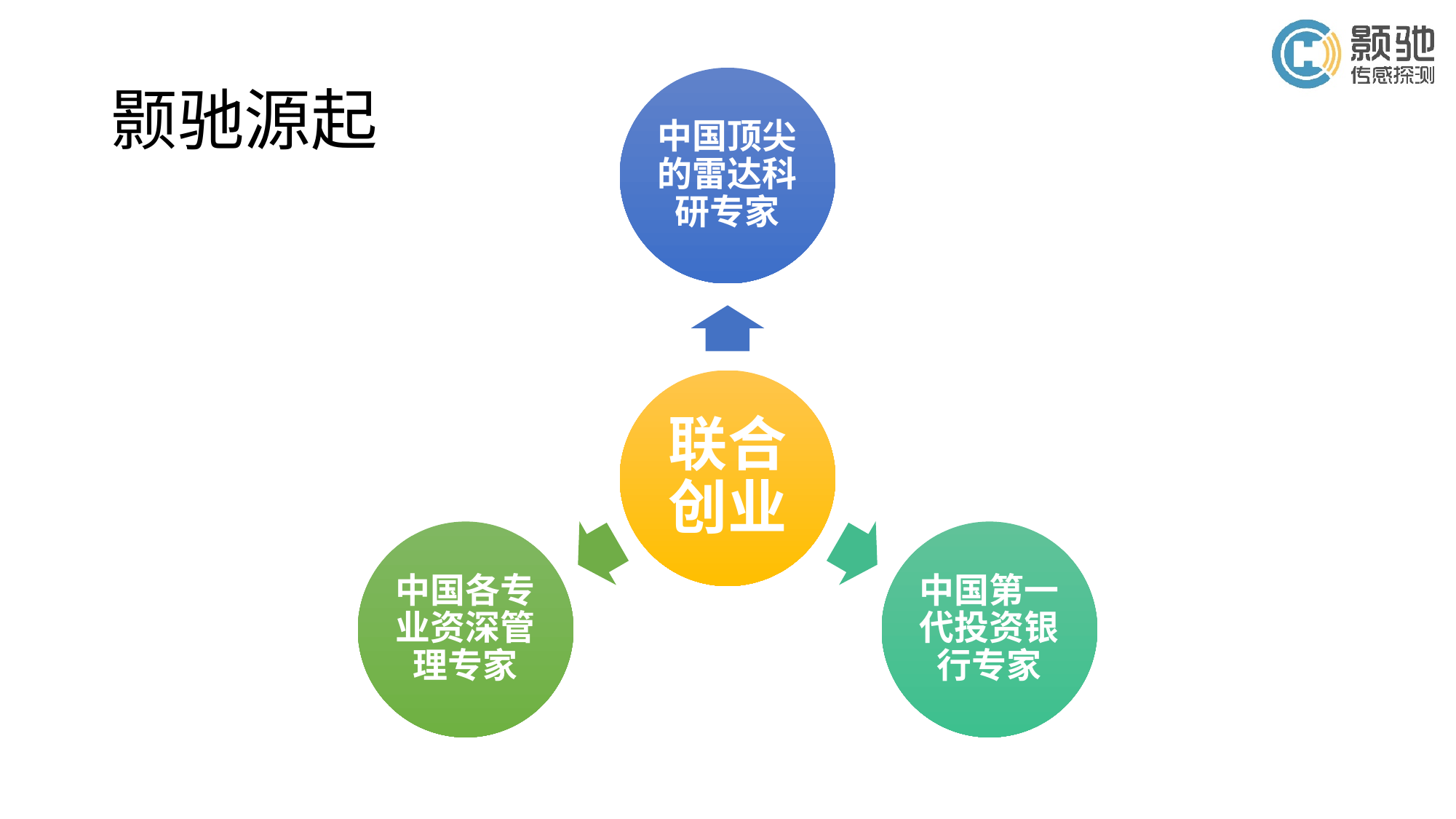

# 颢驰源起
联合创业

中国顶尖的雷达科研专家

中国第一代投资银行专家

中国各专业资深管理专家